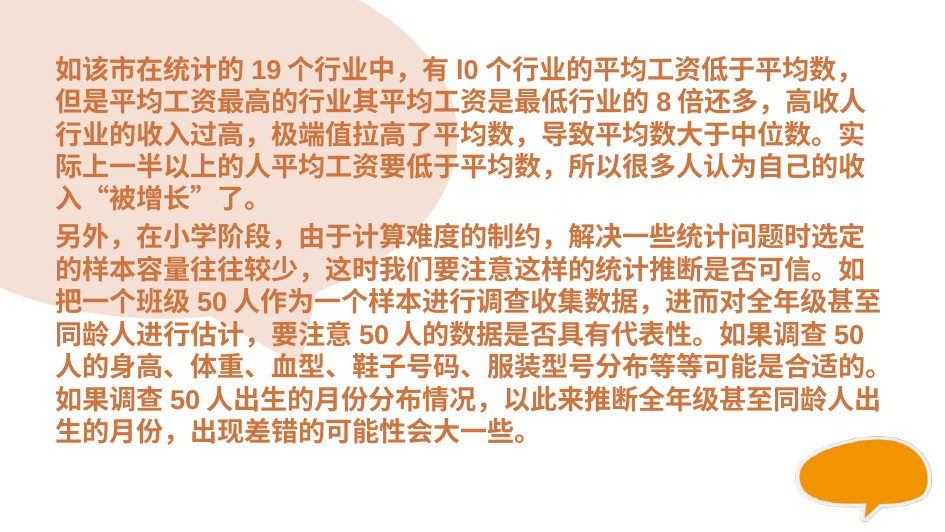

#
如该市在统计的19个行业中，有l0个行业的平均工资低于平均数，但是平均工资最高的行业其平均工资是最低行业的8倍还多，高收人行业的收入过高，极端值拉高了平均数，导致平均数大于中位数。实际上一半以上的人平均工资要低于平均数，所以很多人认为自己的收入“被增长”了。
另外，在小学阶段，由于计算难度的制约，解决一些统计问题时选定的样本容量往往较少，这时我们要注意这样的统计推断是否可信。如把一个班级50人作为一个样本进行调查收集数据，进而对全年级甚至同龄人进行估计，要注意50人的数据是否具有代表性。如果调查50人的身高、体重、血型、鞋子号码、服装型号分布等等可能是合适的。如果调查50人出生的月份分布情况，以此来推断全年级甚至同龄人出生的月份，出现差错的可能性会大一些。